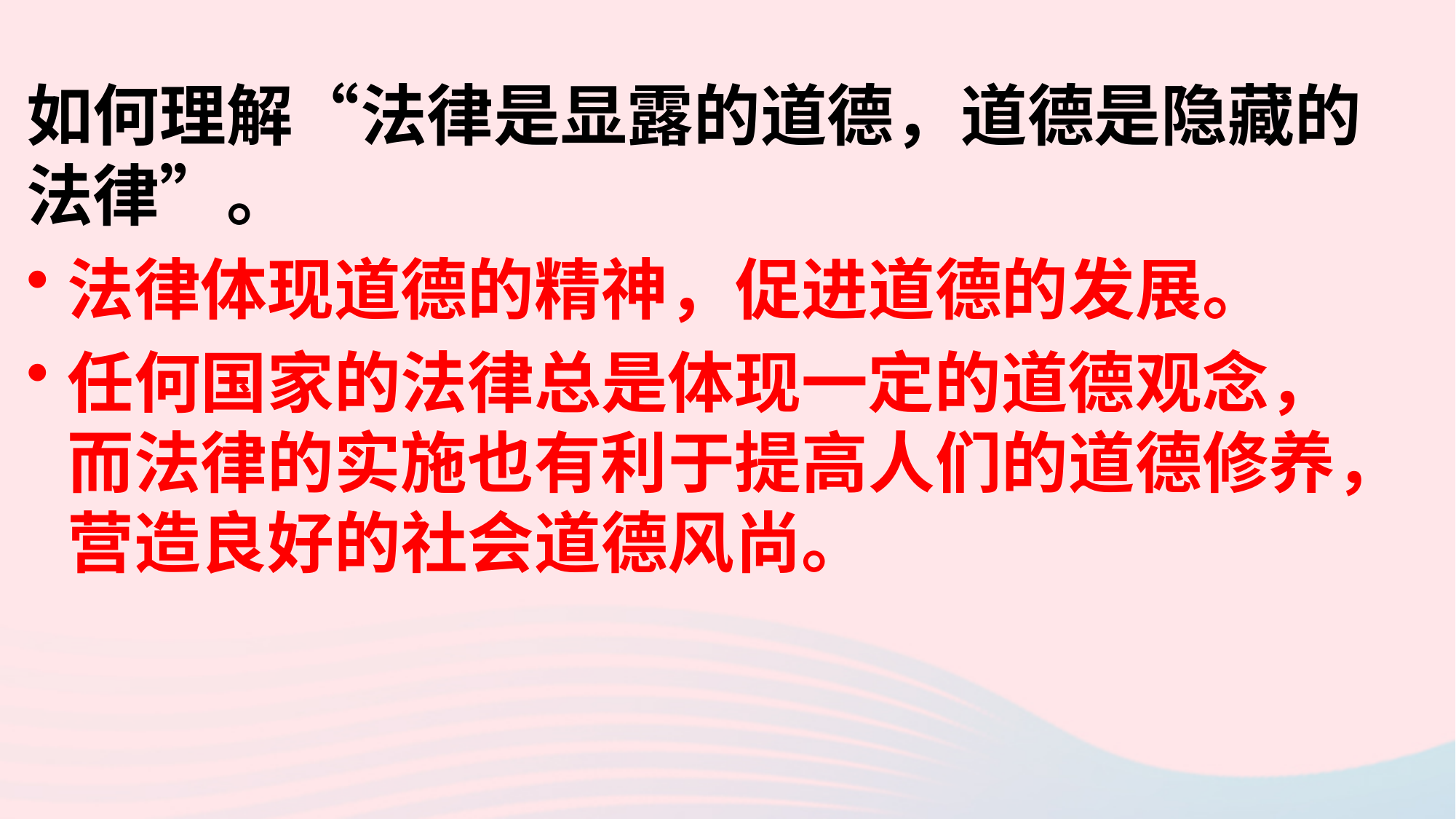

如何理解“法律是显露的道德，道德是隐藏的法律”。
法律体现道德的精神，促进道德的发展。
任何国家的法律总是体现一定的道德观念，而法律的实施也有利于提高人们的道德修养，营造良好的社会道德风尚。